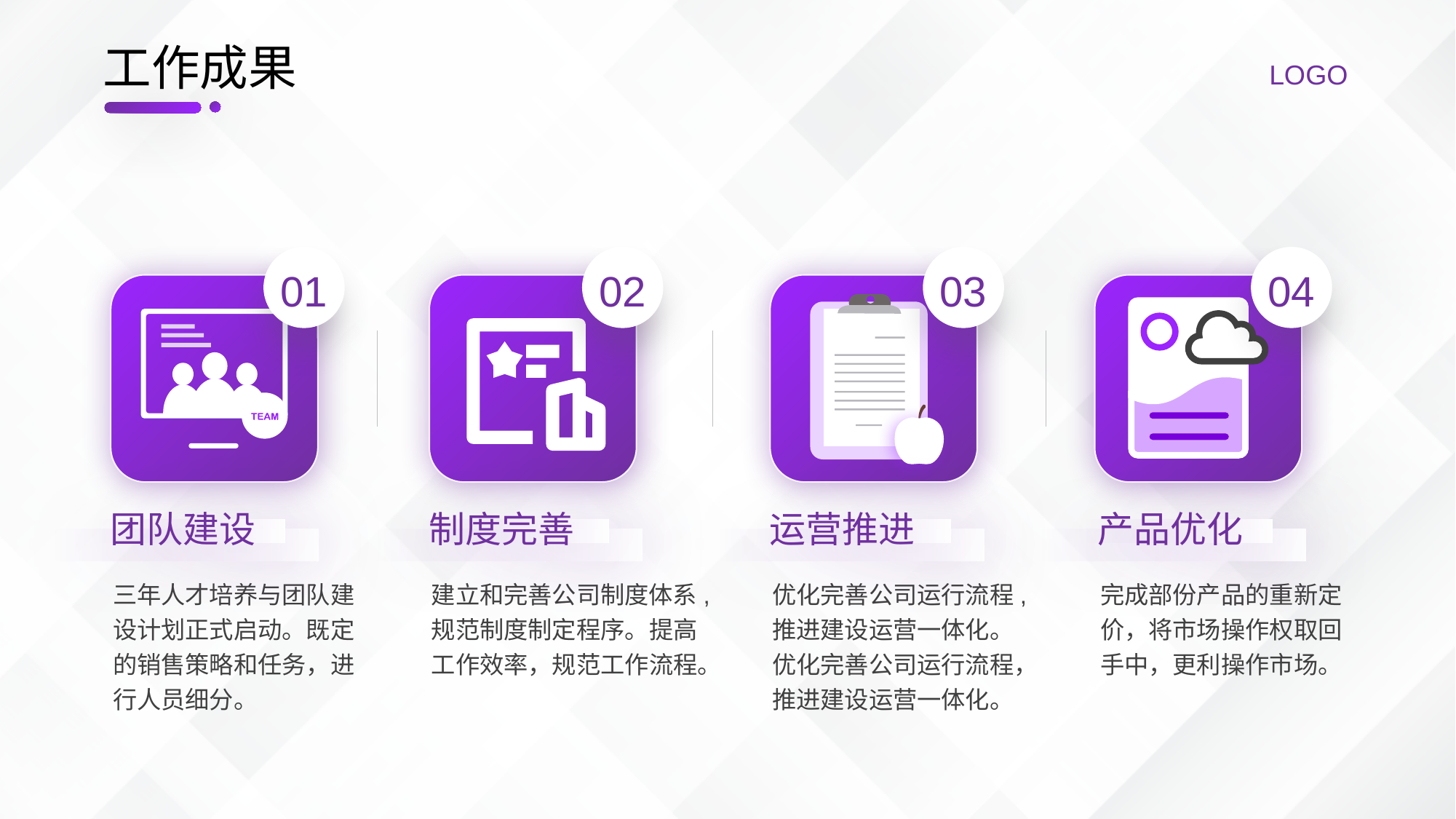

# 工作成果

01
02
03
04

团队建设
制度完善
运营推进
产品优化

完成部份产品的重新定价，将市场操作权取回手中，更利操作市场。
三年人才培养与团队建设计划正式启动。既定的销售策略和任务，进行人员细分。
建立和完善公司制度体系,规范制度制定程序。提高工作效率，规范工作流程。
优化完善公司运行流程,推进建设运营一体化。优化完善公司运行流程，推进建设运营一体化。